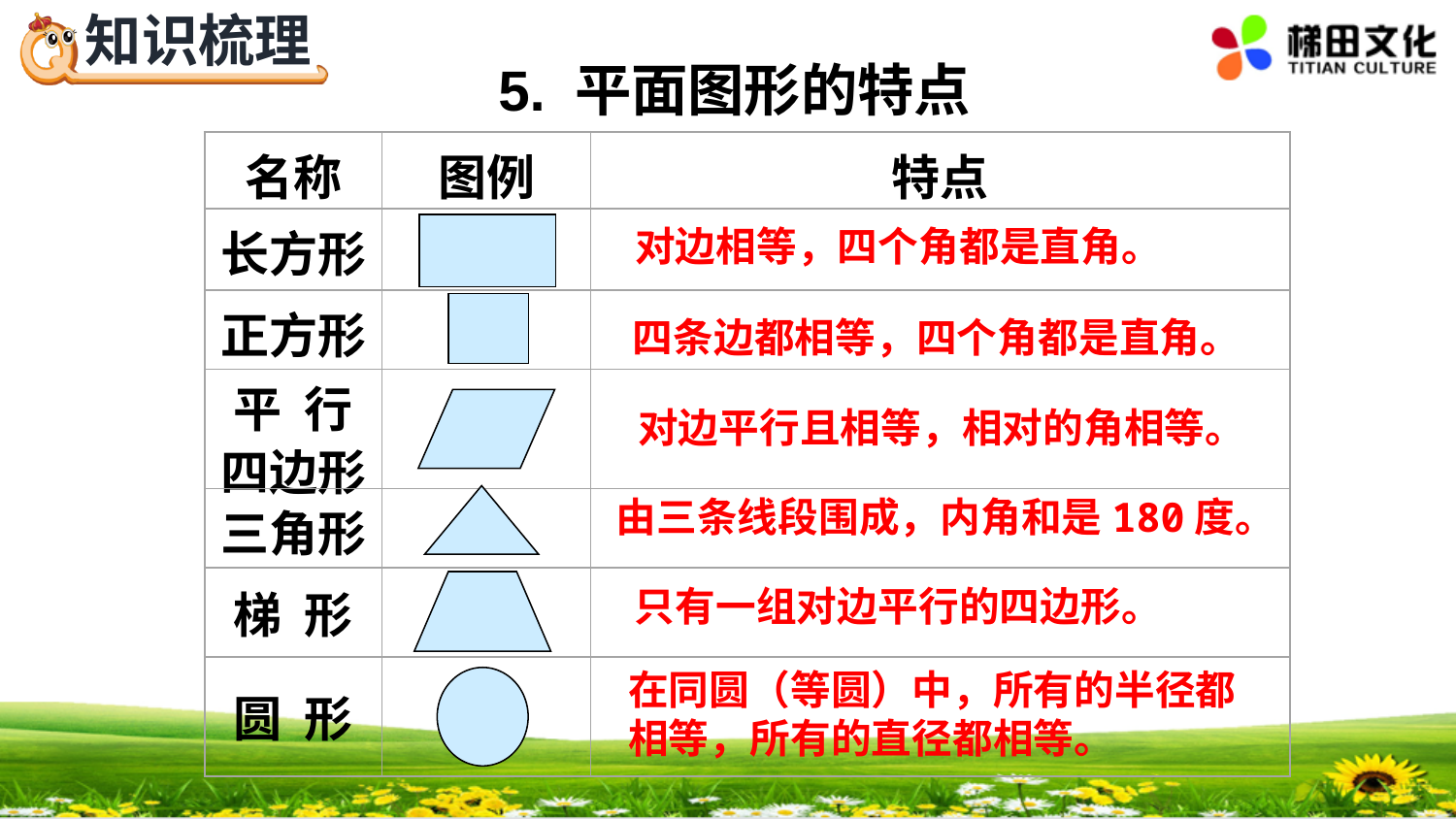

5. 平面图形的特点
| 名称 | 图例 | 特点 |
| --- | --- | --- |
| 长方形 |  |  |
| 正方形 |  |  |
| 平 行 四边形 |  |  |
| 三角形 |  |  |
| 梯 形 |  |  |
| 圆 形 |  |  |
对边相等，四个角都是直角。

四条边都相等，四个角都是直角。

对边平行且相等，相对的角相等。
由三条线段围成，内角和是180度。

只有一组对边平行的四边形。
在同圆（等圆）中，所有的半径都相等，所有的直径都相等。